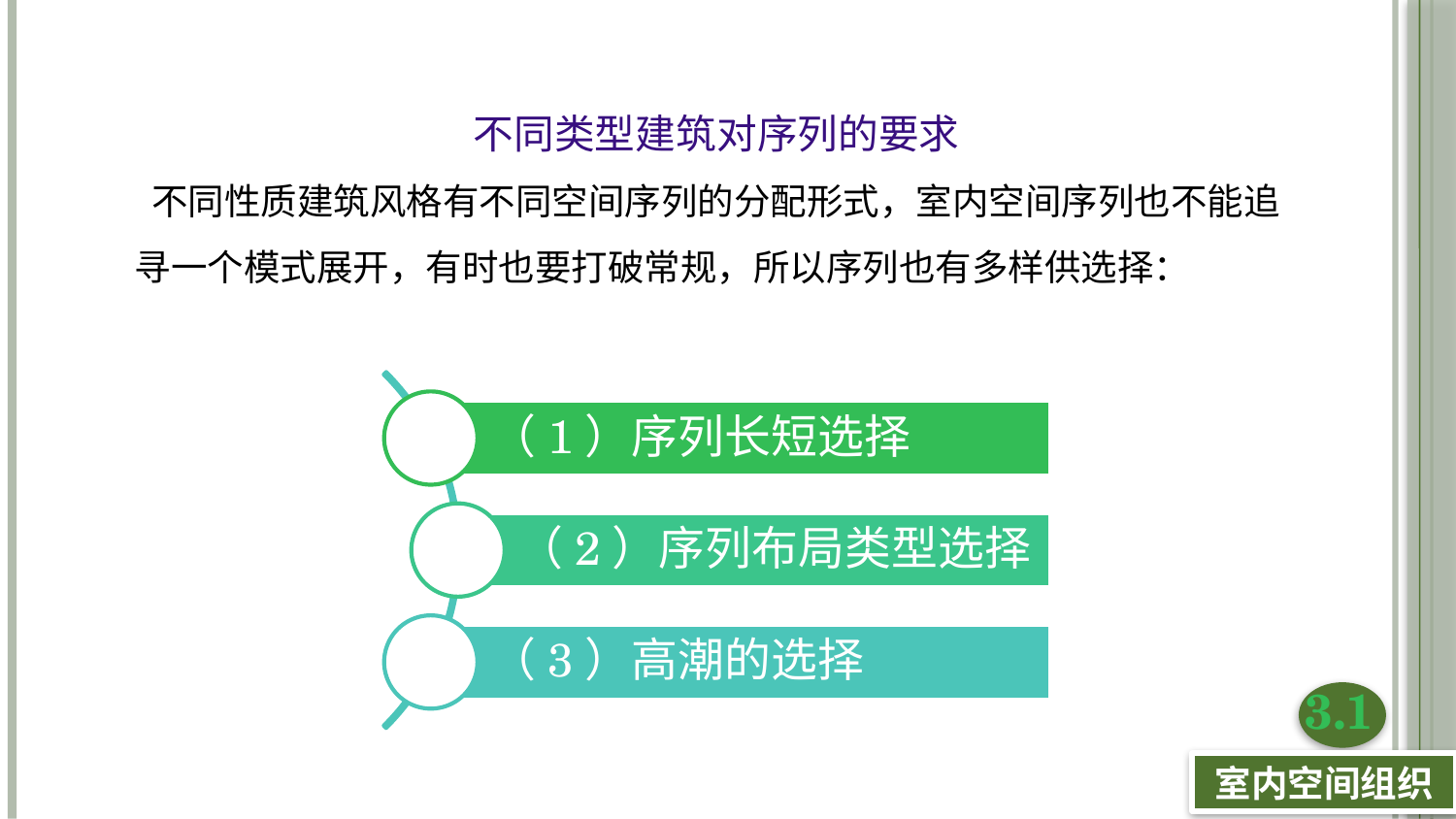

不同类型建筑对序列的要求
 不同性质建筑风格有不同空间序列的分配形式，室内空间序列也不能追寻一个模式展开，有时也要打破常规，所以序列也有多样供选择：

（1）序列长短选择
（2）序列布局类型选择
（3）高潮的选择
3.1
室内空间组织